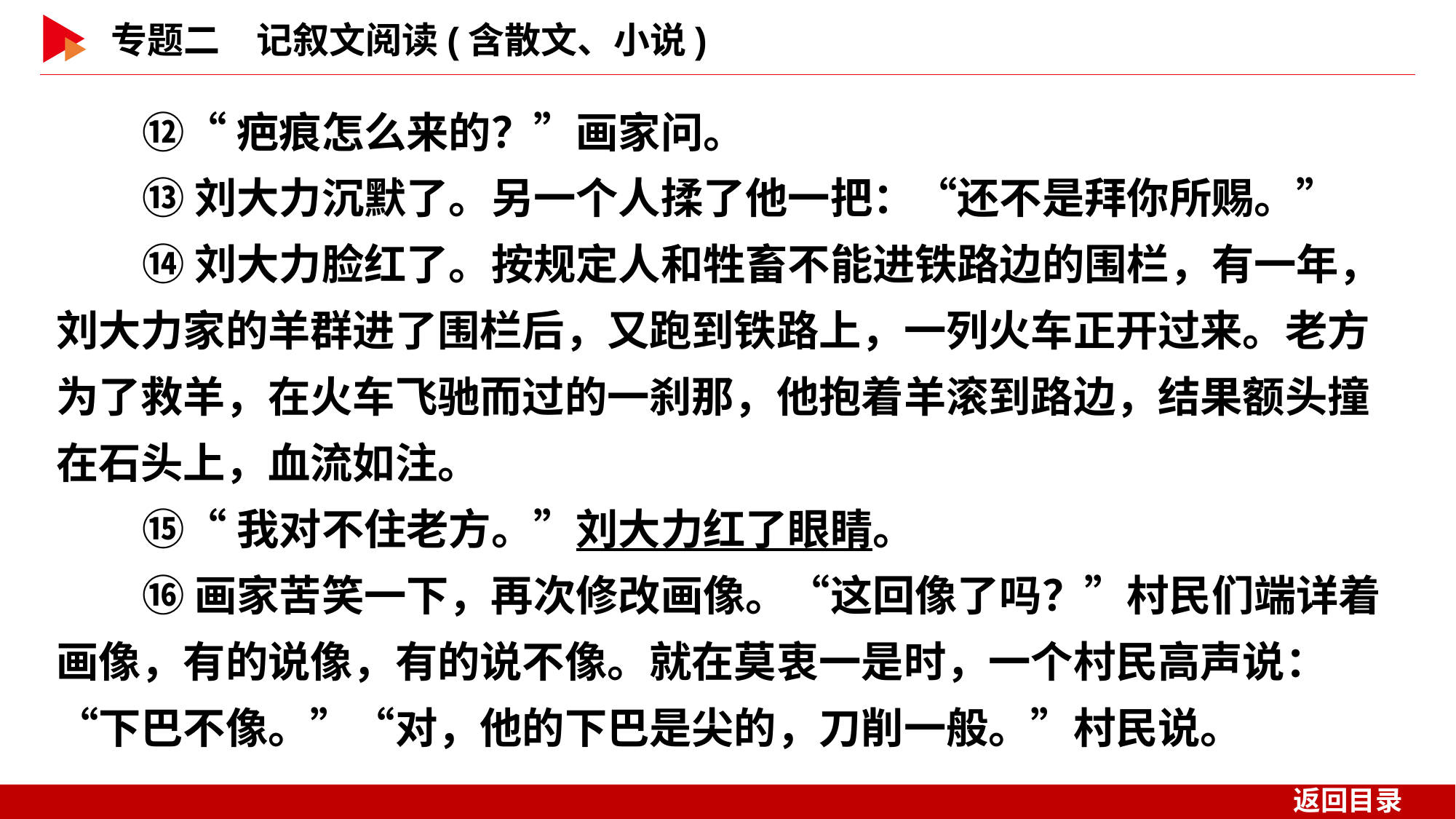

⑫“疤痕怎么来的？”画家问。
⑬刘大力沉默了。另一个人揉了他一把：“还不是拜你所赐。”
⑭刘大力脸红了。按规定人和牲畜不能进铁路边的围栏，有一年，刘大力家的羊群进了围栏后，又跑到铁路上，一列火车正开过来。老方为了救羊，在火车飞驰而过的一刹那，他抱着羊滚到路边，结果额头撞在石头上，血流如注。
⑮“我对不住老方。”刘大力红了眼睛。
⑯画家苦笑一下，再次修改画像。“这回像了吗？”村民们端详着画像，有的说像，有的说不像。就在莫衷一是时，一个村民高声说：“下巴不像。”“对，他的下巴是尖的，刀削一般。”村民说。